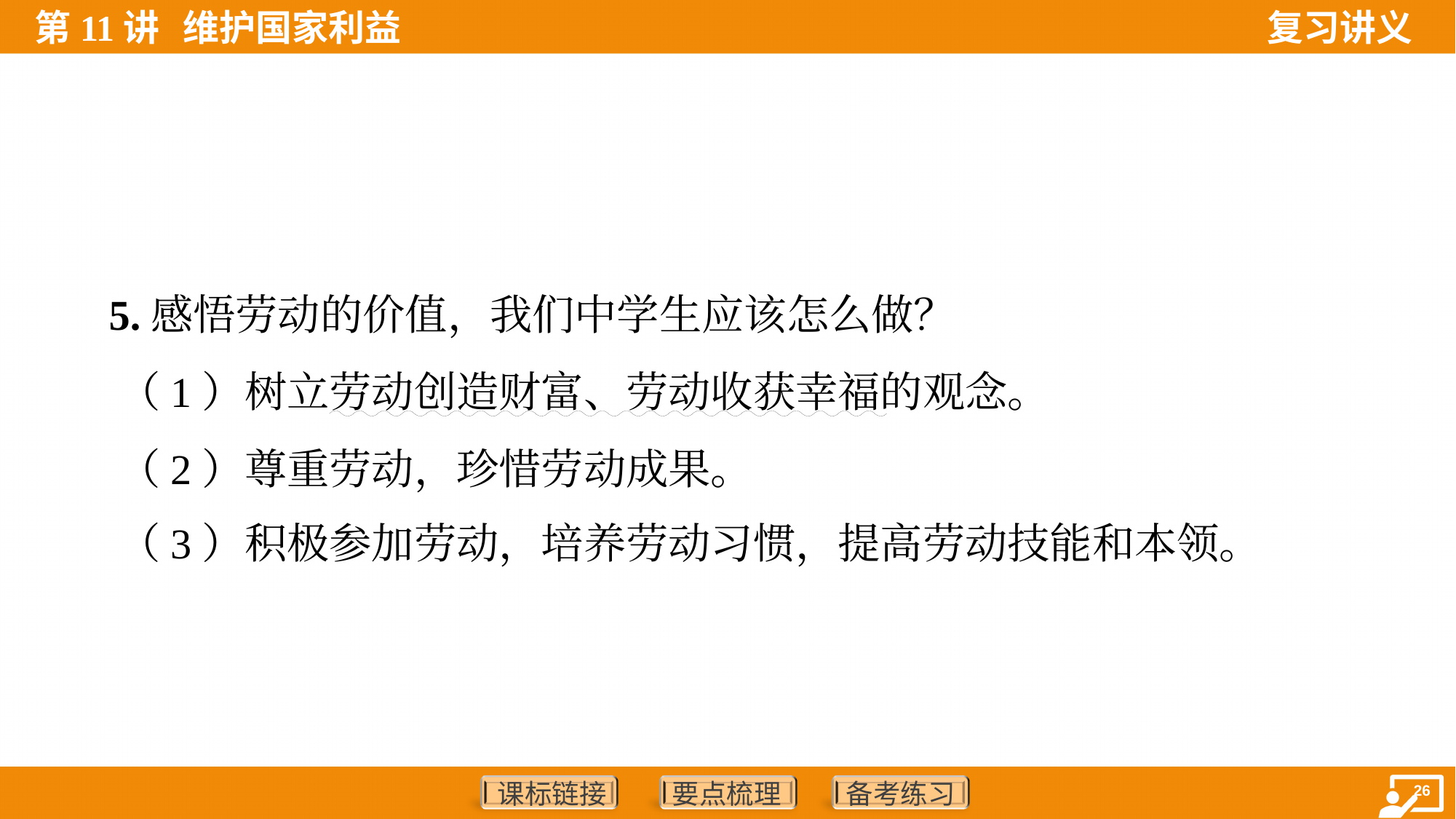

5.感悟劳动的价值，我们中学生应该怎么做？
    （1）树立劳动创造财富、劳动收获幸福的观念。
    （2）尊重劳动，珍惜劳动成果。
    （3）积极参加劳动，培养劳动习惯，提高劳动技能和本领。